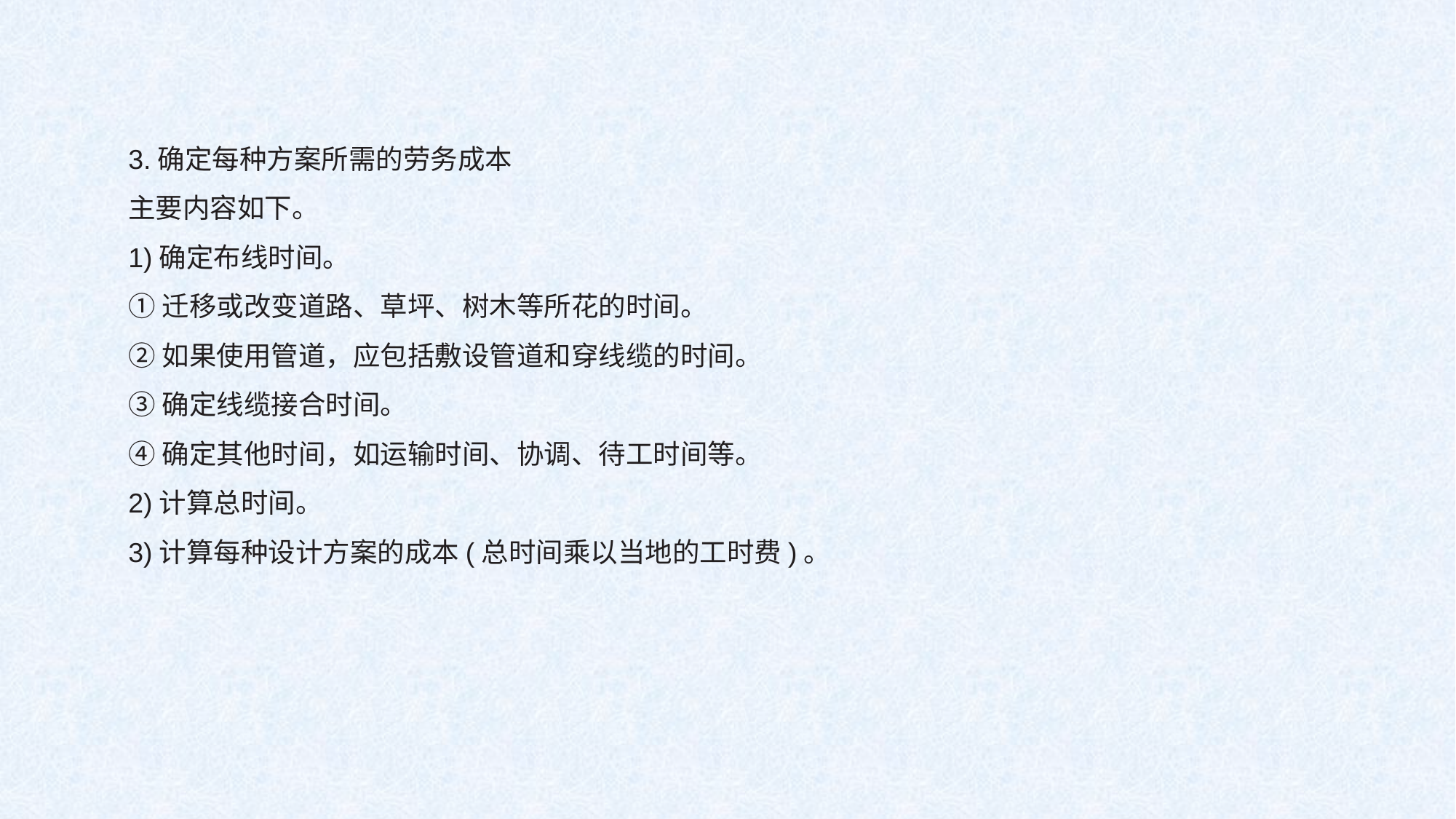

3.确定每种方案所需的劳务成本
主要内容如下。
1)确定布线时间。
①迁移或改变道路、草坪、树木等所花的时间。
②如果使用管道，应包括敷设管道和穿线缆的时间。
③确定线缆接合时间。
④确定其他时间，如运输时间、协调、待工时间等。
2)计算总时间。
3)计算每种设计方案的成本(总时间乘以当地的工时费)。